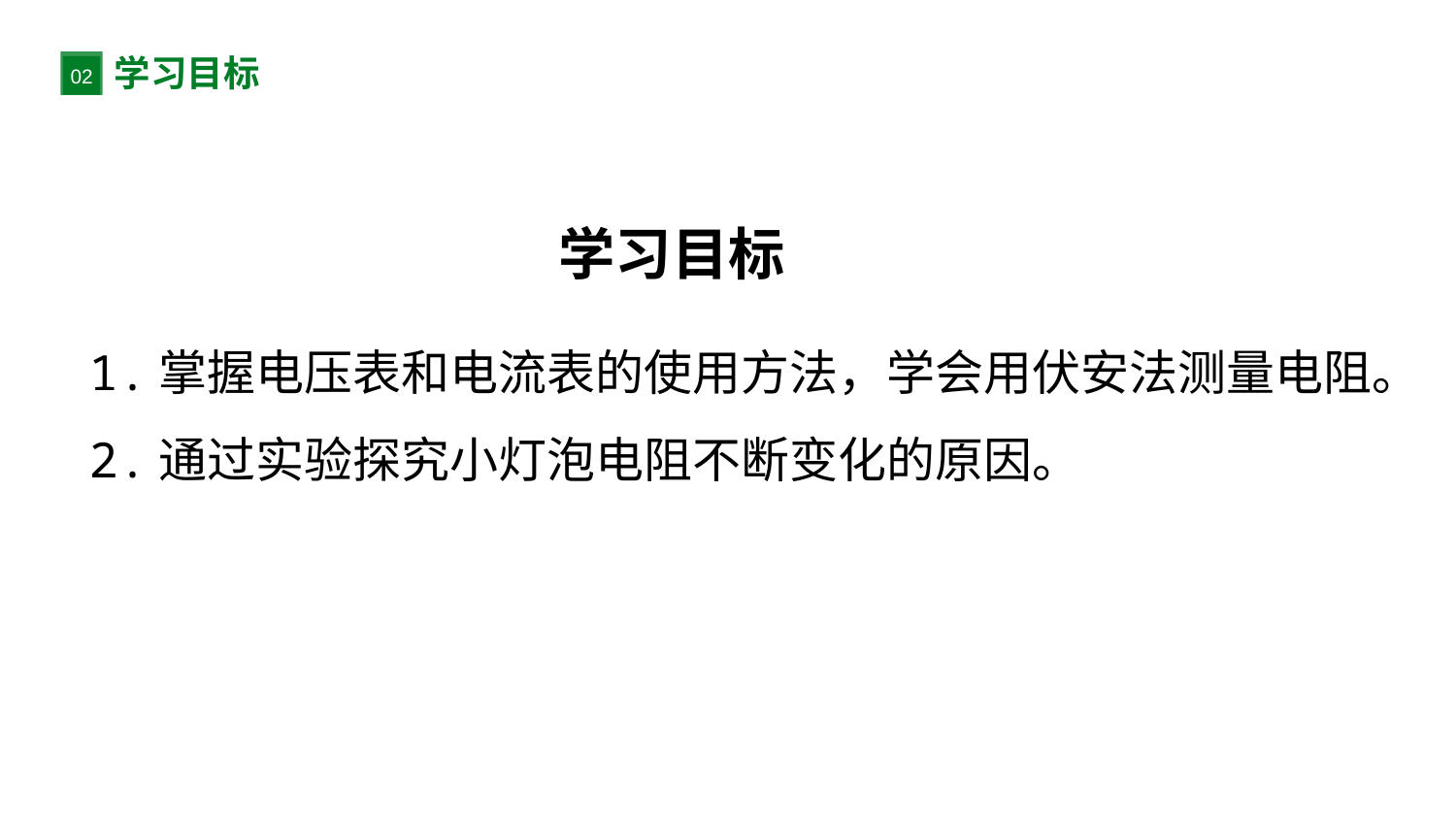

学习目标

02
学习目标
1.掌握电压表和电流表的使用方法，学会用伏安法测量电阻。
2.通过实验探究小灯泡电阻不断变化的原因。